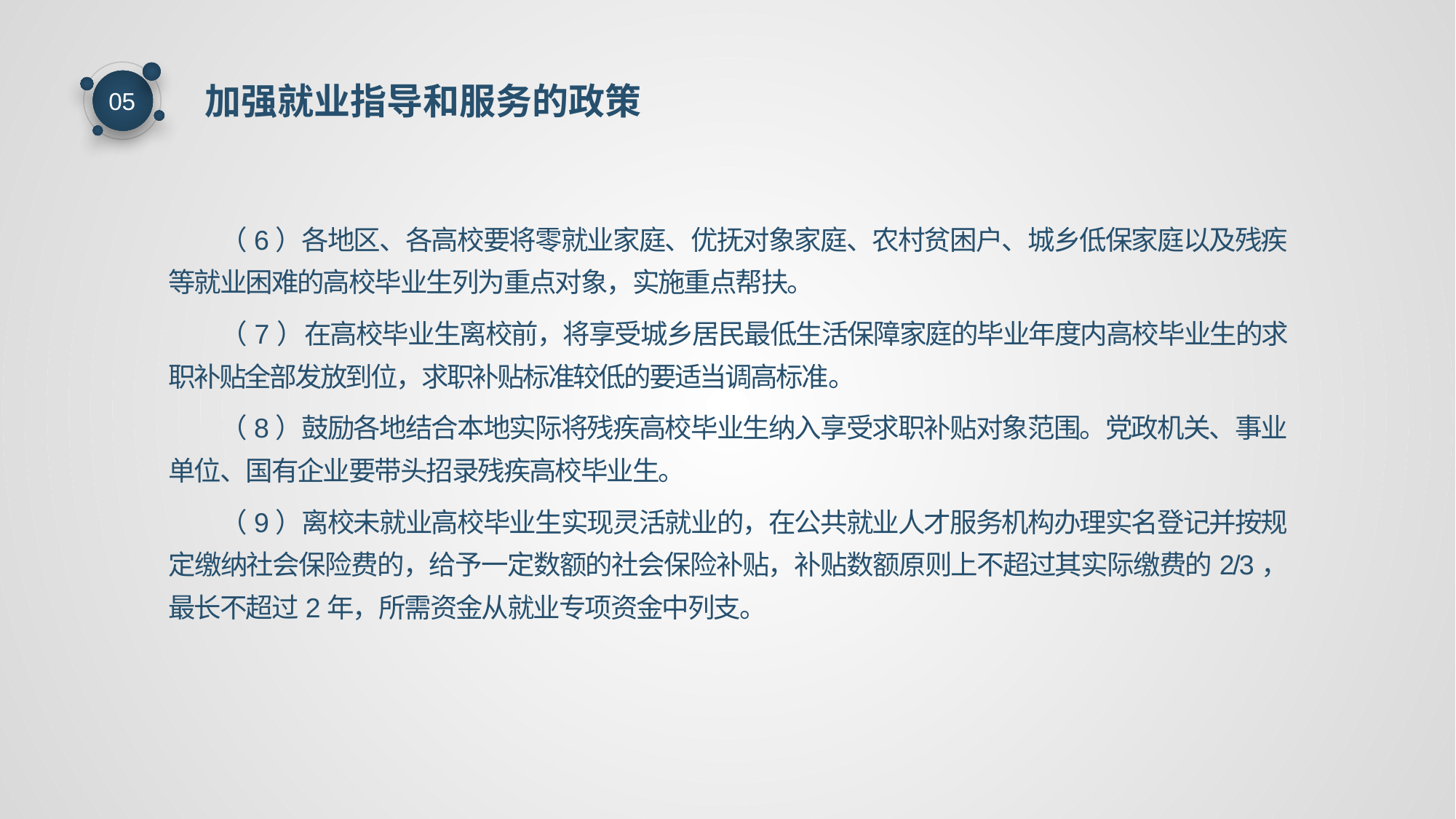

加强就业指导和服务的政策
05
（6）各地区、各高校要将零就业家庭、优抚对象家庭、农村贫困户、城乡低保家庭以及残疾等就业困难的高校毕业生列为重点对象，实施重点帮扶。
（7）在高校毕业生离校前，将享受城乡居民最低生活保障家庭的毕业年度内高校毕业生的求职补贴全部发放到位，求职补贴标准较低的要适当调高标准。
（8）鼓励各地结合本地实际将残疾高校毕业生纳入享受求职补贴对象范围。党政机关、事业单位、国有企业要带头招录残疾高校毕业生。
（9）离校未就业高校毕业生实现灵活就业的，在公共就业人才服务机构办理实名登记并按规定缴纳社会保险费的，给予一定数额的社会保险补贴，补贴数额原则上不超过其实际缴费的2/3，最长不超过2年，所需资金从就业专项资金中列支。